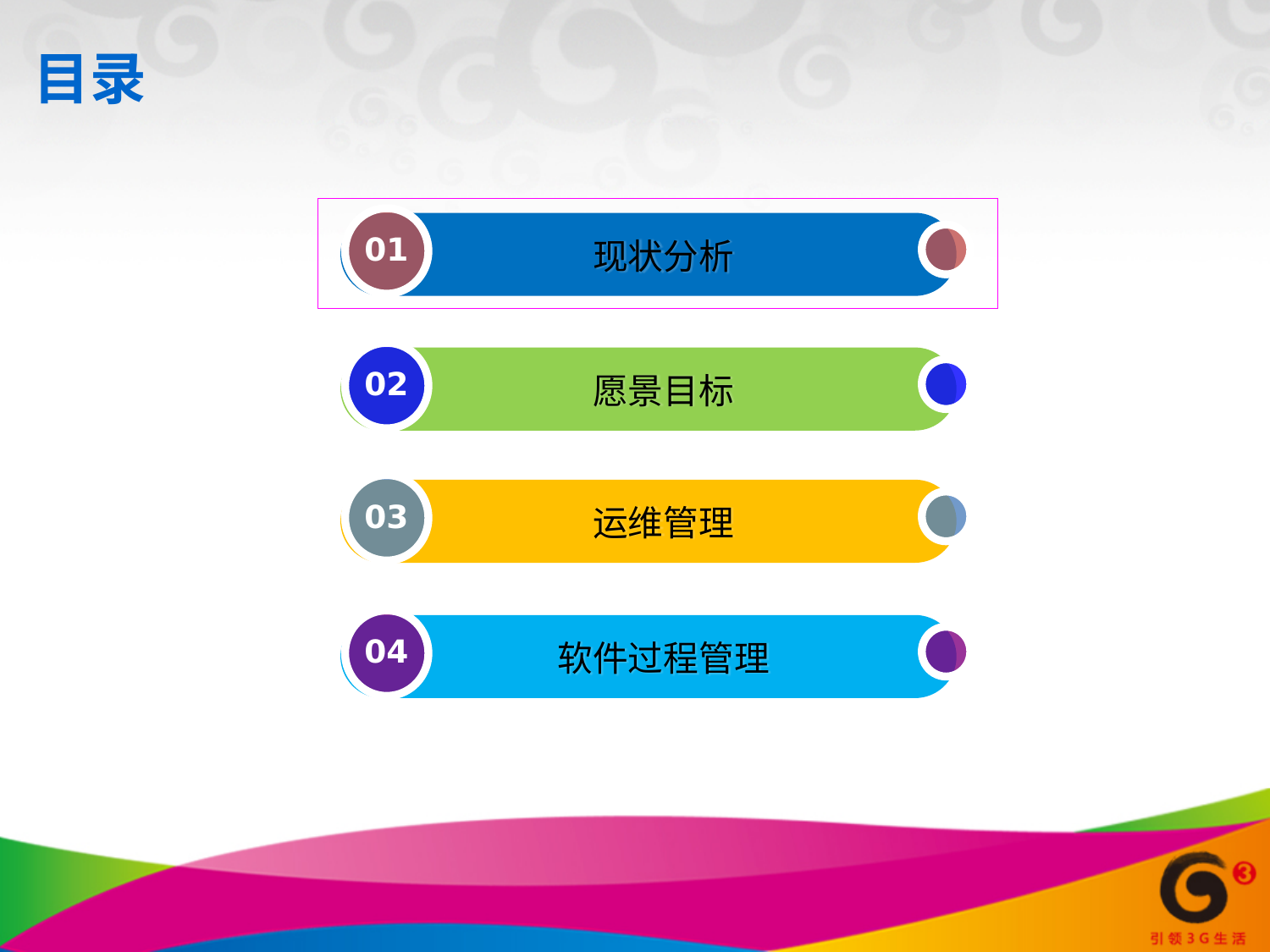

# 目录

01

现状分析

02

愿景目标

03

运维管理

04

软件过程管理